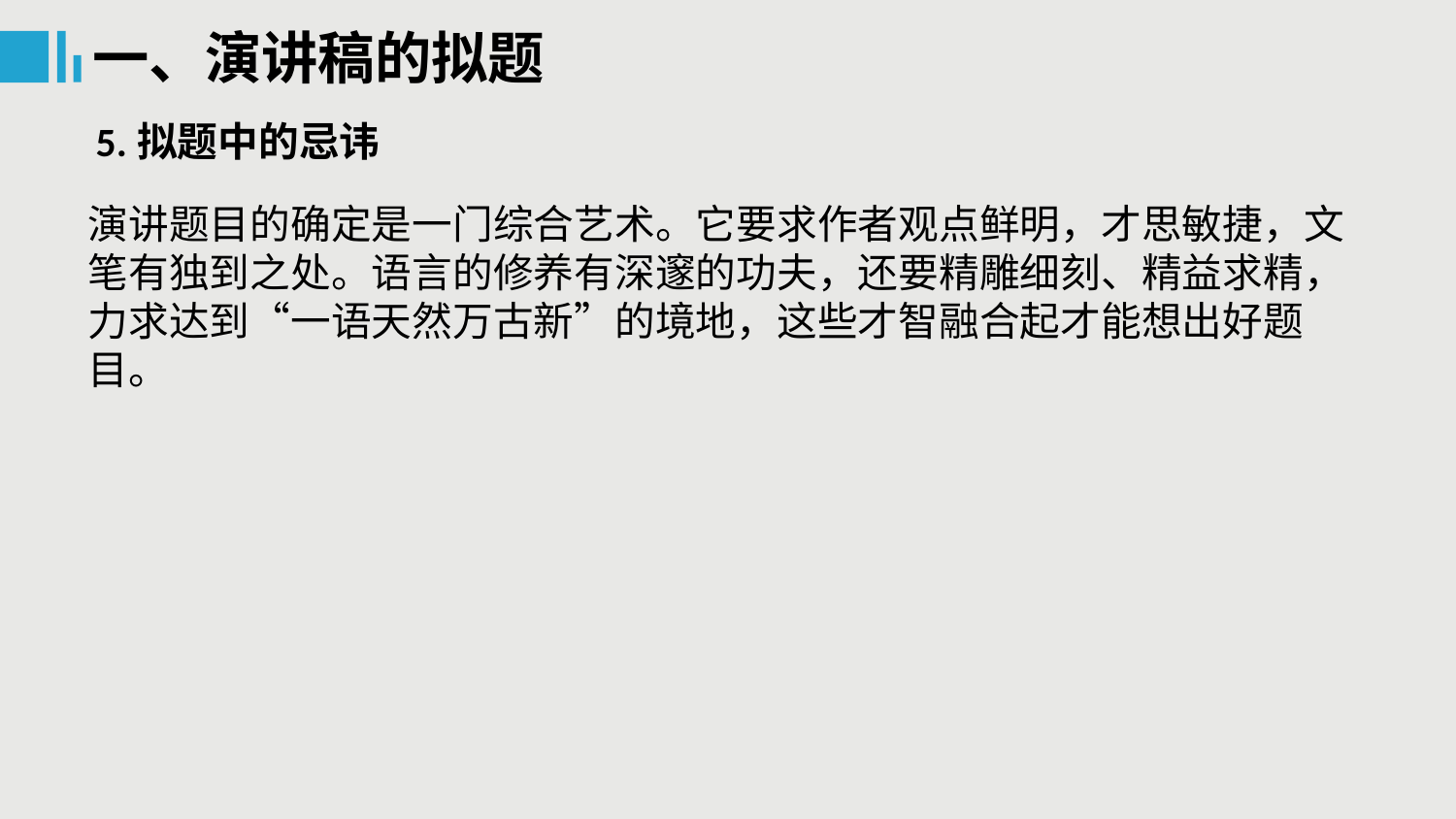

一、演讲稿的拟题

5.拟题中的忌讳
演讲题目的确定是一门综合艺术。它要求作者观点鲜明，才思敏捷，文笔有独到之处。语言的修养有深邃的功夫，还要精雕细刻、精益求精，力求达到“一语天然万古新”的境地，这些才智融合起才能想出好题目。